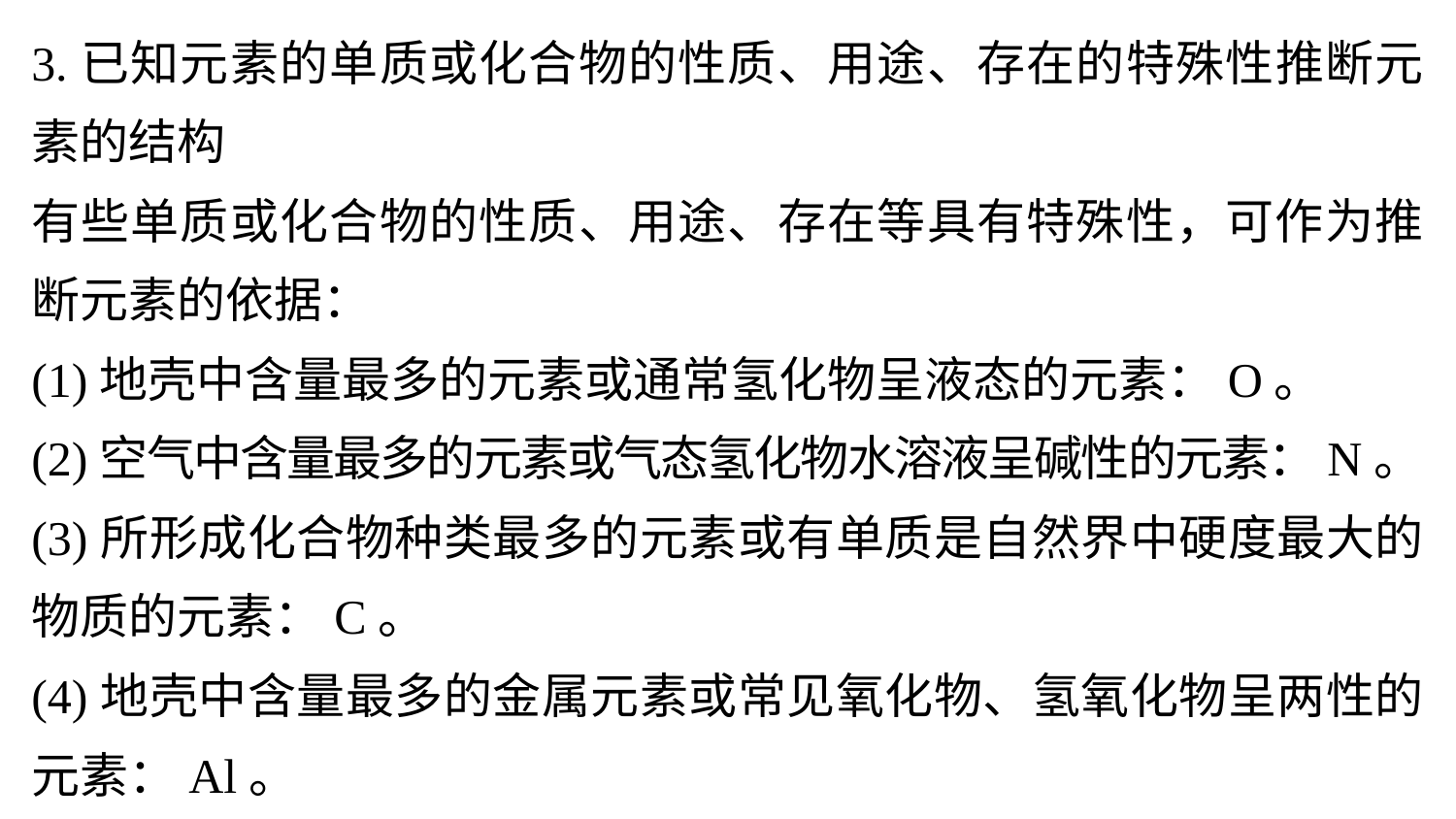

3.已知元素的单质或化合物的性质、用途、存在的特殊性推断元素的结构
有些单质或化合物的性质、用途、存在等具有特殊性，可作为推断元素的依据：
(1)地壳中含量最多的元素或通常氢化物呈液态的元素：O。
(2)空气中含量最多的元素或气态氢化物水溶液呈碱性的元素：N。
(3)所形成化合物种类最多的元素或有单质是自然界中硬度最大的物质的元素：C。
(4)地壳中含量最多的金属元素或常见氧化物、氢氧化物呈两性的元素：Al。